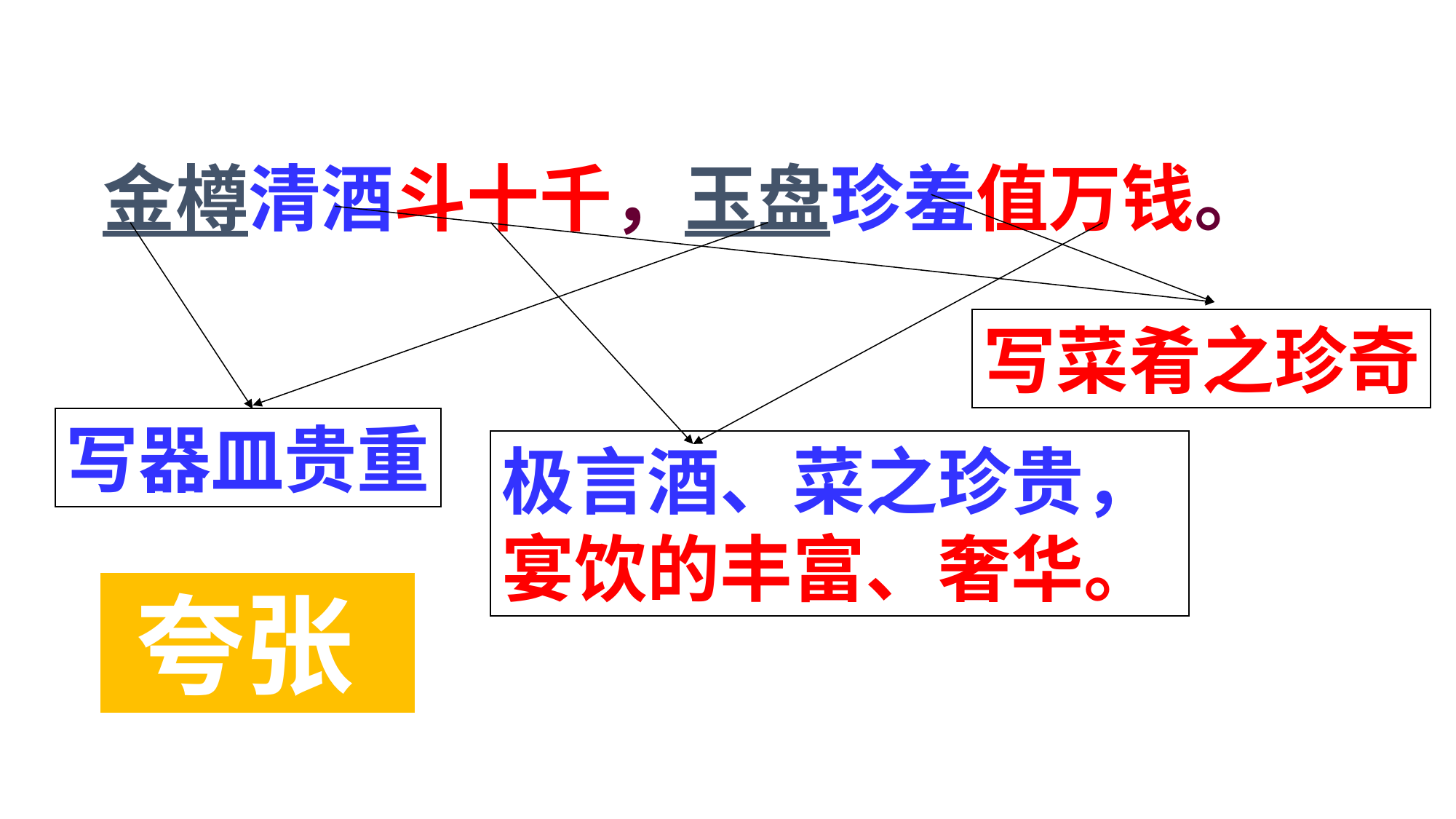

金樽清酒斗十千，玉盘珍羞值万钱。

写菜肴之珍奇
写器皿贵重
极言酒、菜之珍贵，宴饮的丰富、奢华。
夸张